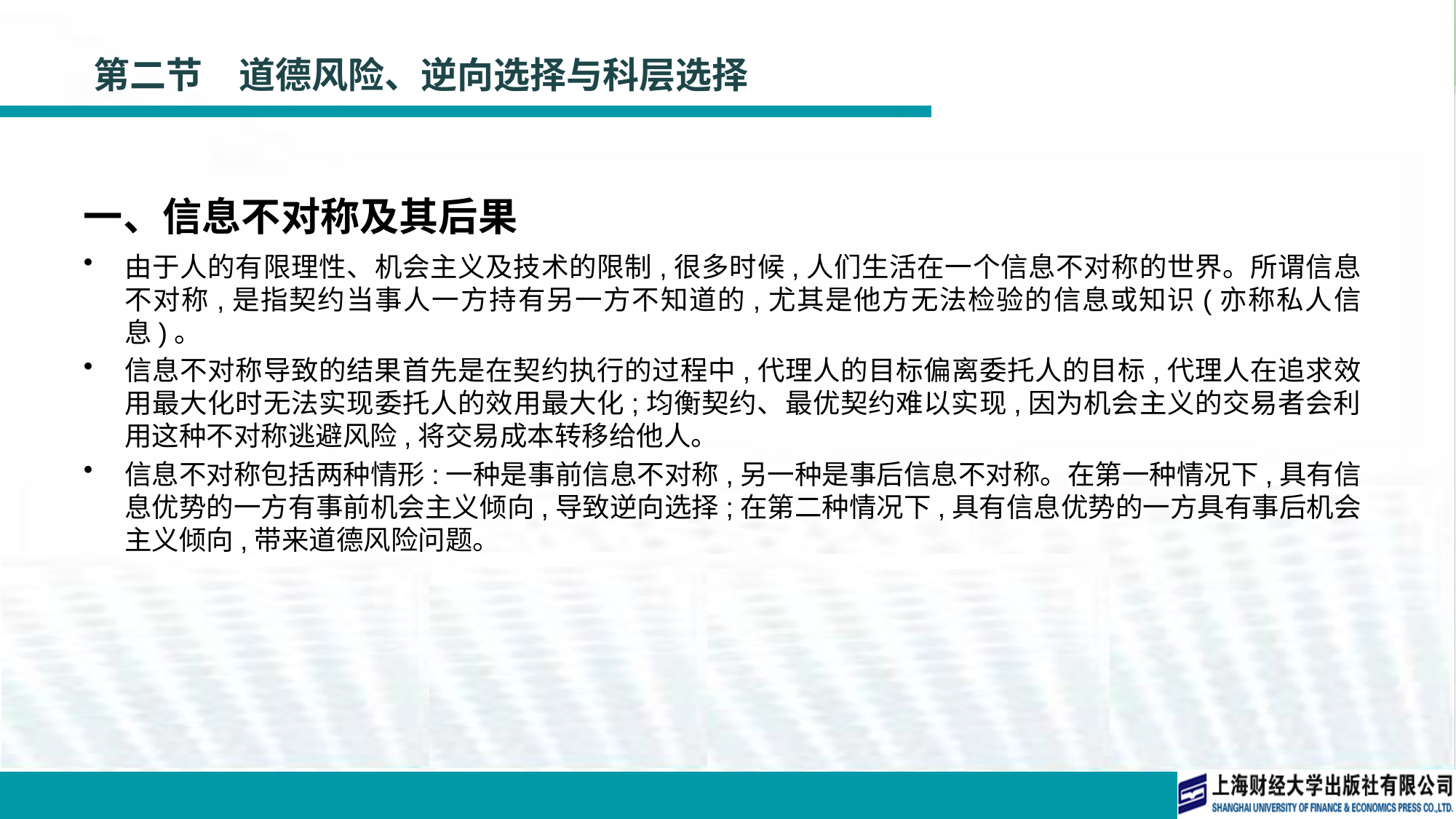

# 第二节　道德风险、逆向选择与科层选择
一、信息不对称及其后果
由于人的有限理性、机会主义及技术的限制,很多时候,人们生活在一个信息不对称的世界。所谓信息不对称,是指契约当事人一方持有另一方不知道的,尤其是他方无法检验的信息或知识(亦称私人信息)。
信息不对称导致的结果首先是在契约执行的过程中,代理人的目标偏离委托人的目标,代理人在追求效用最大化时无法实现委托人的效用最大化;均衡契约、最优契约难以实现,因为机会主义的交易者会利用这种不对称逃避风险,将交易成本转移给他人。
信息不对称包括两种情形:一种是事前信息不对称,另一种是事后信息不对称。在第一种情况下,具有信息优势的一方有事前机会主义倾向,导致逆向选择;在第二种情况下,具有信息优势的一方具有事后机会主义倾向,带来道德风险问题。